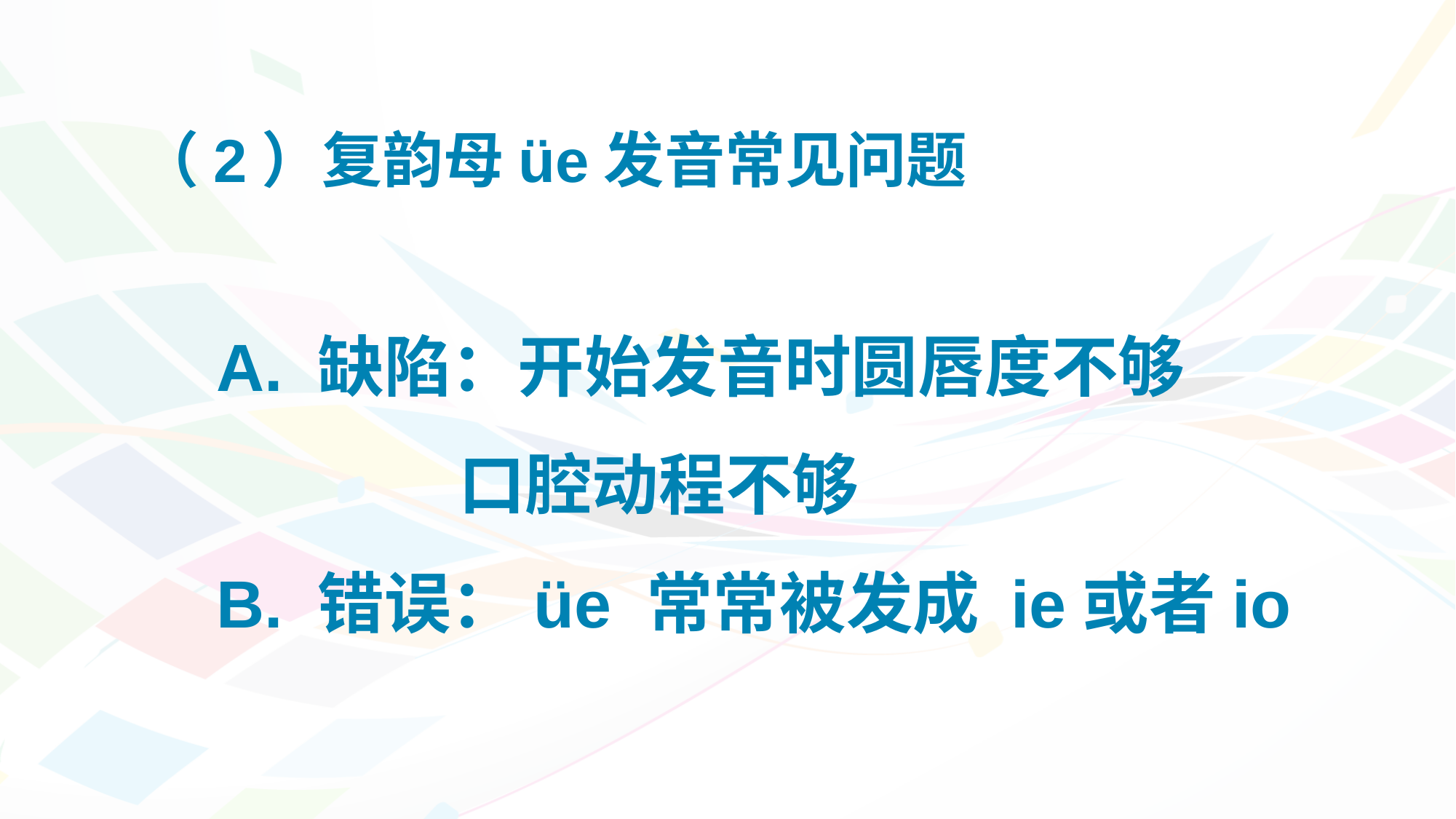

（2）复韵母üe发音常见问题
A. 缺陷：开始发音时圆唇度不够
               口腔动程不够
B. 错误：üe 常常被发成 ie或者io